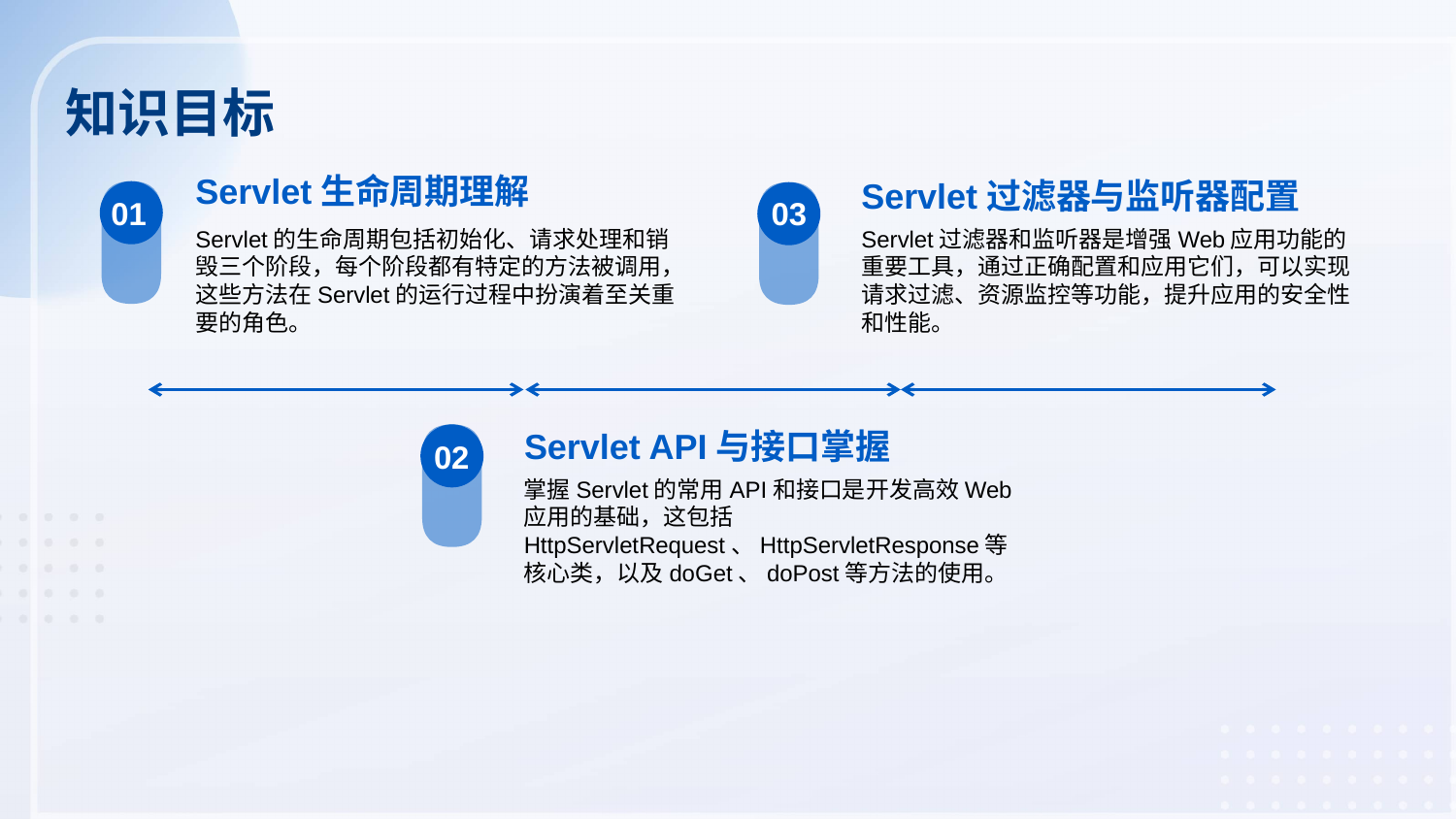

知识目标
Servlet生命周期理解
Servlet过滤器与监听器配置
01
03

Servlet的生命周期包括初始化、请求处理和销毁三个阶段，每个阶段都有特定的方法被调用，这些方法在Servlet的运行过程中扮演着至关重要的角色。
Servlet过滤器和监听器是增强Web应用功能的重要工具，通过正确配置和应用它们，可以实现请求过滤、资源监控等功能，提升应用的安全性和性能。

Servlet API与接口掌握
02

掌握Servlet的常用API和接口是开发高效Web应用的基础，这包括HttpServletRequest、HttpServletResponse等核心类，以及doGet、doPost等方法的使用。